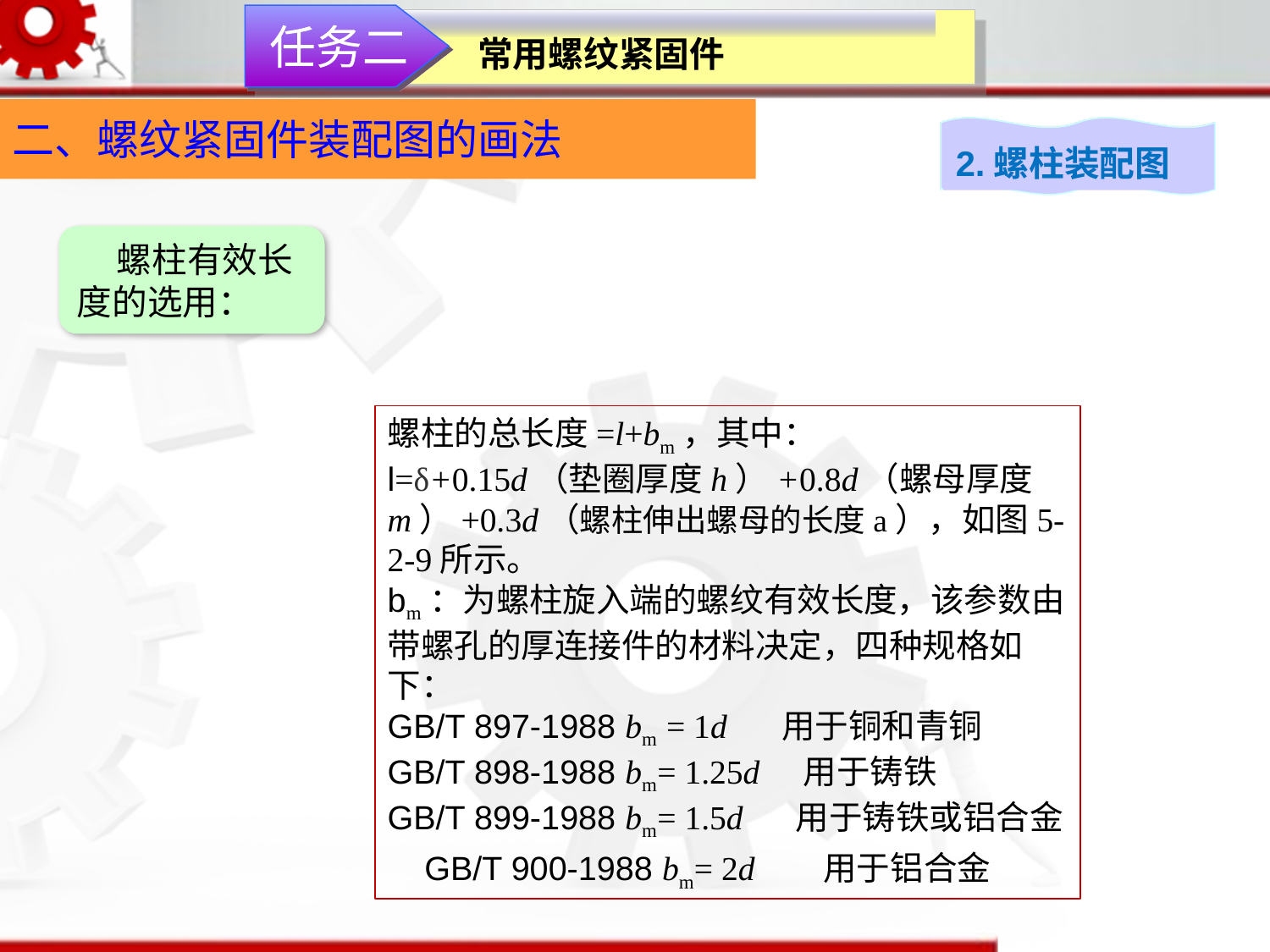

任务二
常用螺纹紧固件
二、螺纹紧固件装配图的画法

2.螺柱装配图
    螺柱有效长度的选用：
螺柱的总长度=l+bm，其中：l=δ+0.15d（垫圈厚度h）+0.8d（螺母厚度m）+0.3d（螺柱伸出螺母的长度a），如图5-2-9所示。  bm：为螺柱旋入端的螺纹有效长度，该参数由带螺孔的厚连接件的材料决定，四种规格如下：GB/T 897-1988 bm = 1d     用于铜和青铜GB/T 898-1988 bm= 1.25d    用于铸铁GB/T 899-1988 bm= 1.5d     用于铸铁或铝合金GB/T 900-1988 bm= 2d      用于铝合金